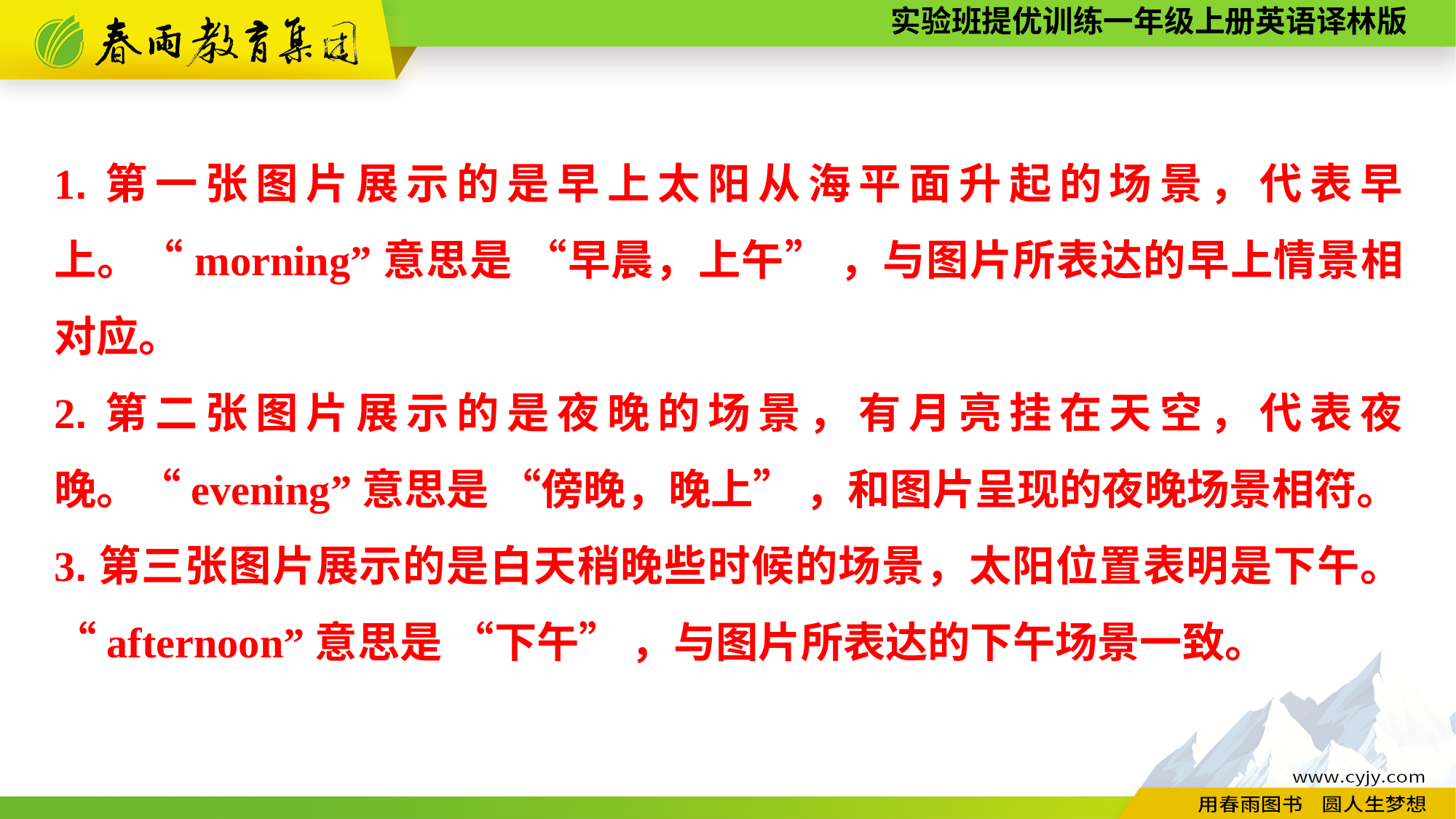

1.第一张图片展示的是早上太阳从海平面升起的场景，代表早上。“morning”意思是 “早晨，上午” ，与图片所表达的早上情景相对应。
2.第二张图片展示的是夜晚的场景，有月亮挂在天空，代表夜晚。“evening”意思是 “傍晚，晚上” ，和图片呈现的夜晚场景相符。
3.第三张图片展示的是白天稍晚些时候的场景，太阳位置表明是下午。“afternoon”意思是 “下午” ，与图片所表达的下午场景一致。